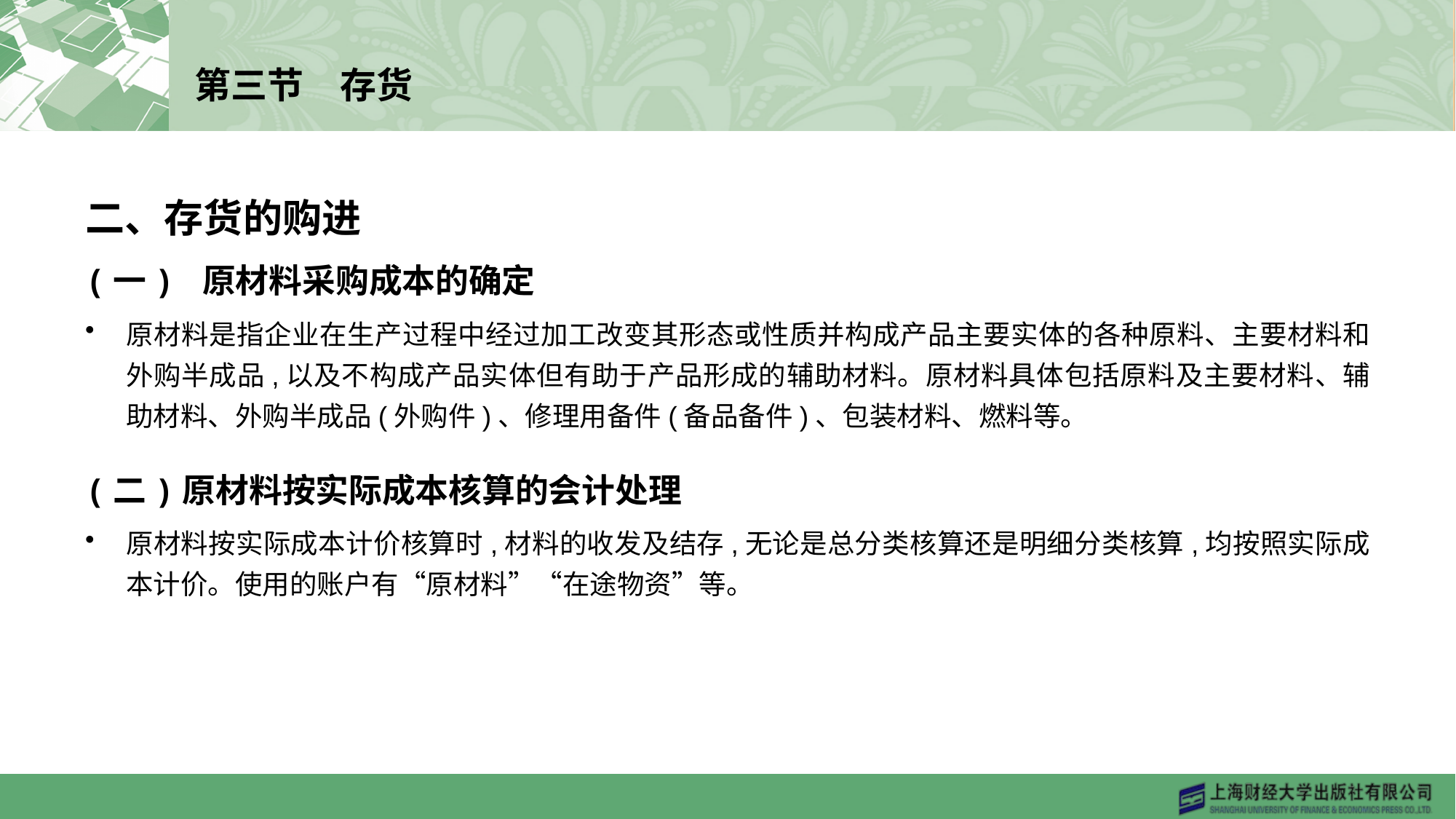

# 第三节　存货
二、存货的购进
(一) 原材料采购成本的确定
原材料是指企业在生产过程中经过加工改变其形态或性质并构成产品主要实体的各种原料、主要材料和外购半成品,以及不构成产品实体但有助于产品形成的辅助材料。原材料具体包括原料及主要材料、辅助材料、外购半成品(外购件)、修理用备件(备品备件)、包装材料、燃料等。
(二)原材料按实际成本核算的会计处理
原材料按实际成本计价核算时,材料的收发及结存,无论是总分类核算还是明细分类核算,均按照实际成本计价。使用的账户有“原材料”“在途物资”等。